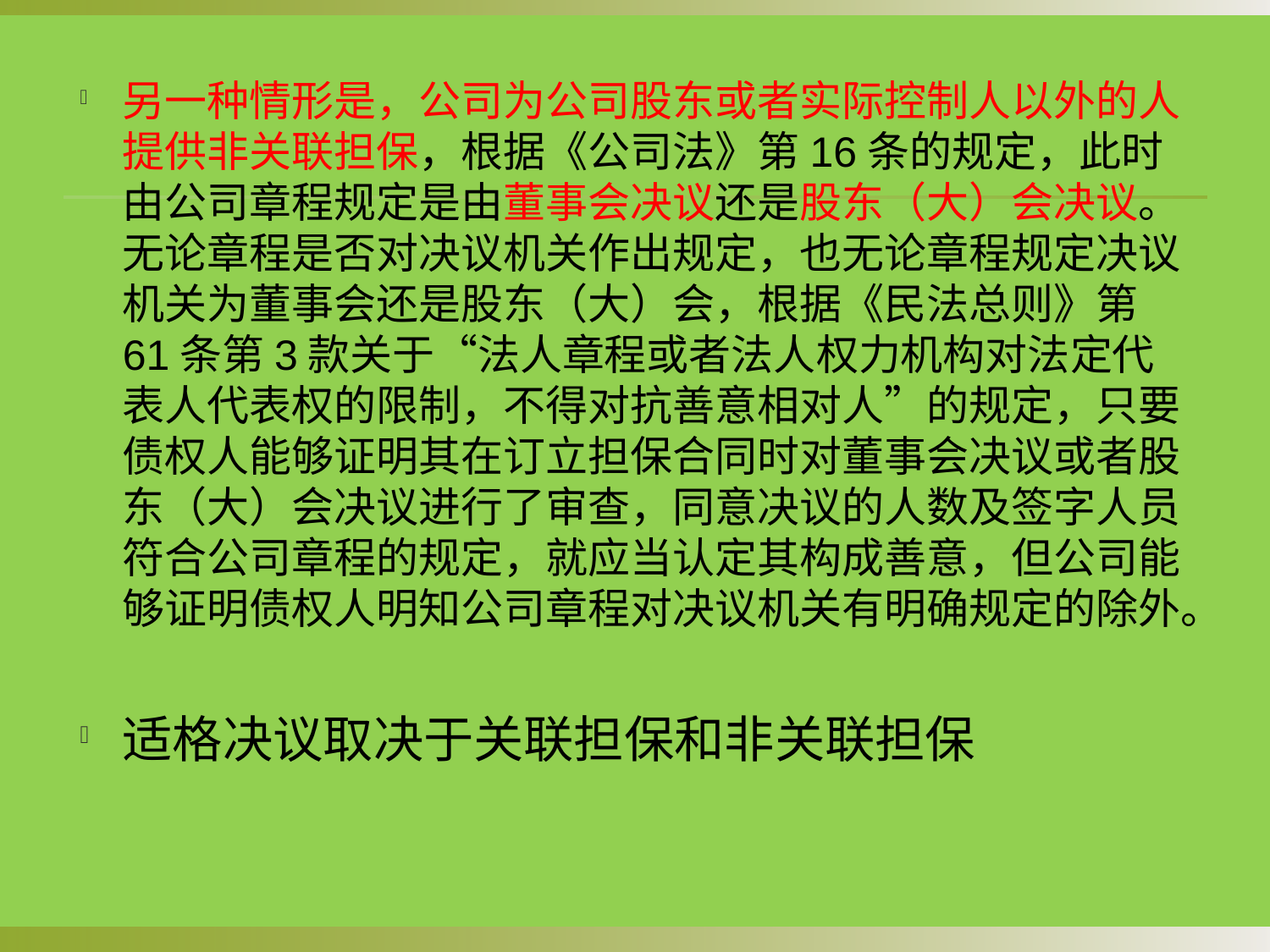

另一种情形是，公司为公司股东或者实际控制人以外的人提供非关联担保，根据《公司法》第16条的规定，此时由公司章程规定是由董事会决议还是股东（大）会决议。无论章程是否对决议机关作出规定，也无论章程规定决议机关为董事会还是股东（大）会，根据《民法总则》第61条第3款关于“法人章程或者法人权力机构对法定代表人代表权的限制，不得对抗善意相对人”的规定，只要债权人能够证明其在订立担保合同时对董事会决议或者股东（大）会决议进行了审查，同意决议的人数及签字人员符合公司章程的规定，就应当认定其构成善意，但公司能够证明债权人明知公司章程对决议机关有明确规定的除外。

适格决议取决于关联担保和非关联担保